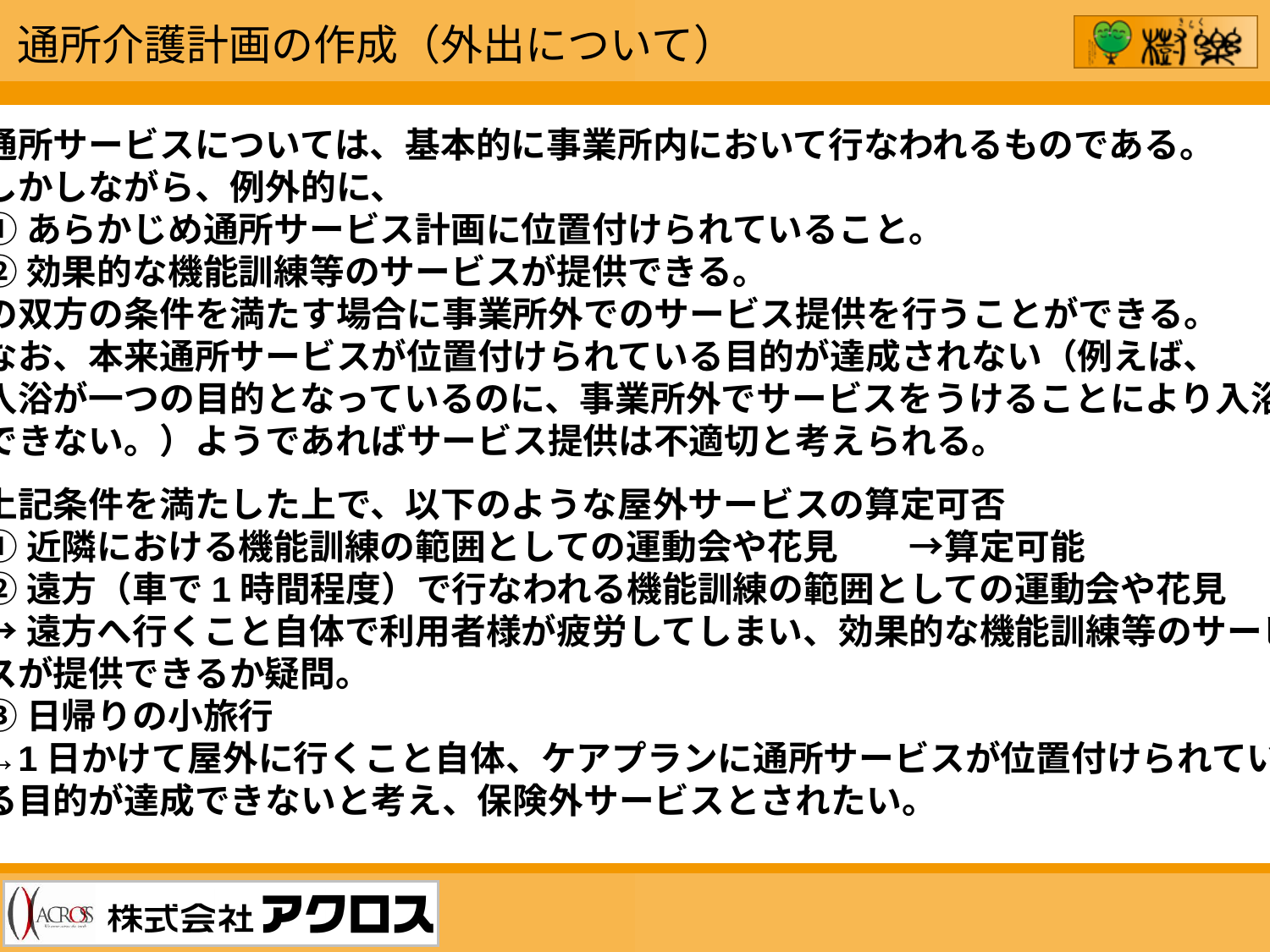

通所介護計画の作成（外出について）
通所サービスについては、基本的に事業所内において行なわれるものである。
しかしながら、例外的に、
①あらかじめ通所サービス計画に位置付けられていること。
②効果的な機能訓練等のサービスが提供できる。
の双方の条件を満たす場合に事業所外でのサービス提供を行うことができる。
なお、本来通所サービスが位置付けられている目的が達成されない（例えば、
入浴が一つの目的となっているのに、事業所外でサービスをうけることにより入浴
できない。）ようであればサービス提供は不適切と考えられる。

上記条件を満たした上で、以下のような屋外サービスの算定可否
①近隣における機能訓練の範囲としての運動会や花見　　→算定可能
②遠方（車で1時間程度）で行なわれる機能訓練の範囲としての運動会や花見
→遠方へ行くこと自体で利用者様が疲労してしまい、効果的な機能訓練等のサービ
スが提供できるか疑問。
③日帰りの小旅行
→1日かけて屋外に行くこと自体、ケアプランに通所サービスが位置付けられてい
る目的が達成できないと考え、保険外サービスとされたい。